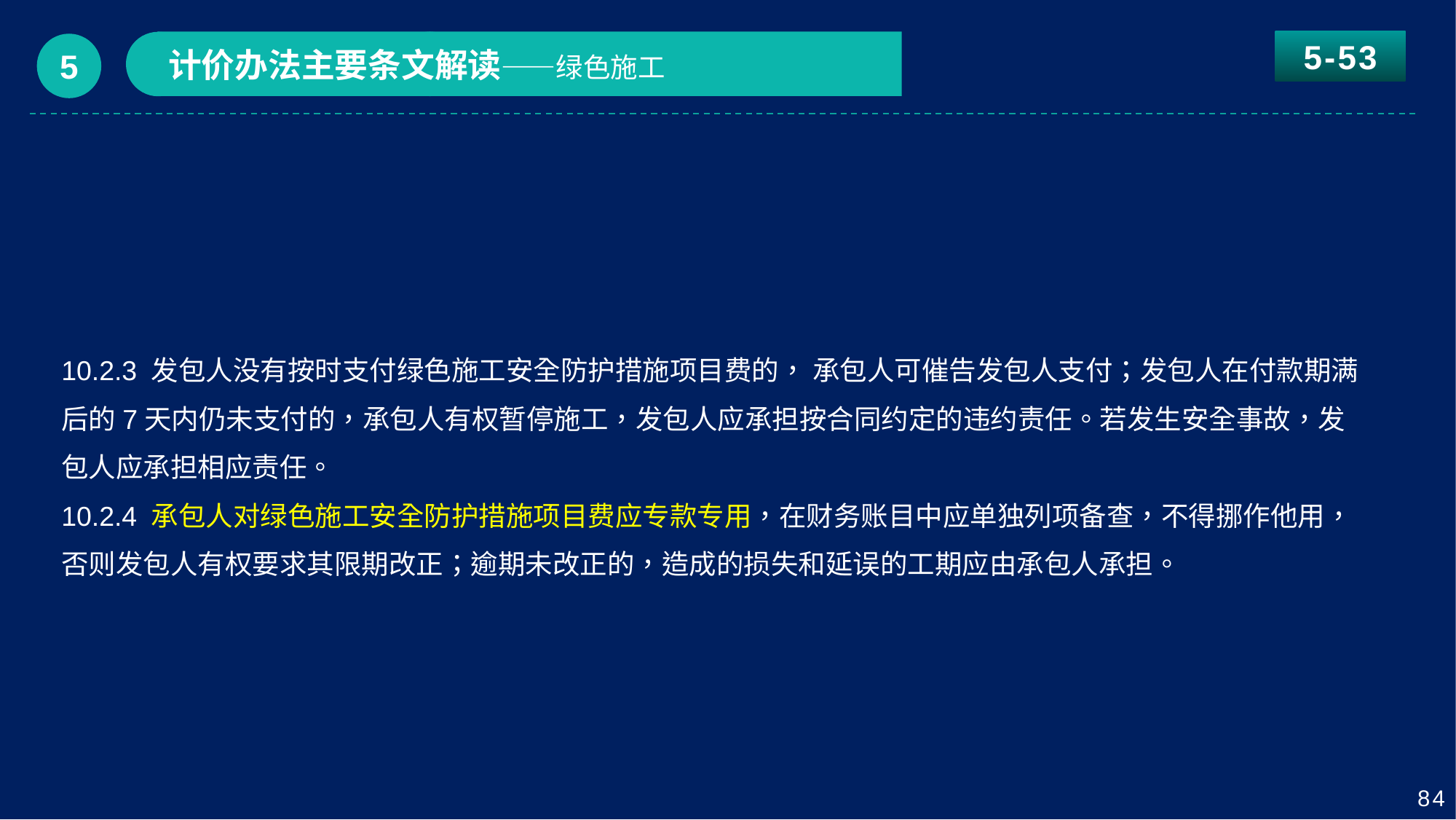

5-53
计价办法主要条文解读——绿色施工

5
10.2.3 发包人没有按时支付绿色施工安全防护措施项目费的， 承包人可催告发包人支付；发包人在付款期满后的7天内仍未支付的，承包人有权暂停施工，发包人应承担按合同约定的违约责任。若发生安全事故，发包人应承担相应责任。
10.2.4 承包人对绿色施工安全防护措施项目费应专款专用，在财务账目中应单独列项备查，不得挪作他用，否则发包人有权要求其限期改正；逾期未改正的，造成的损失和延误的工期应由承包人承担。
84